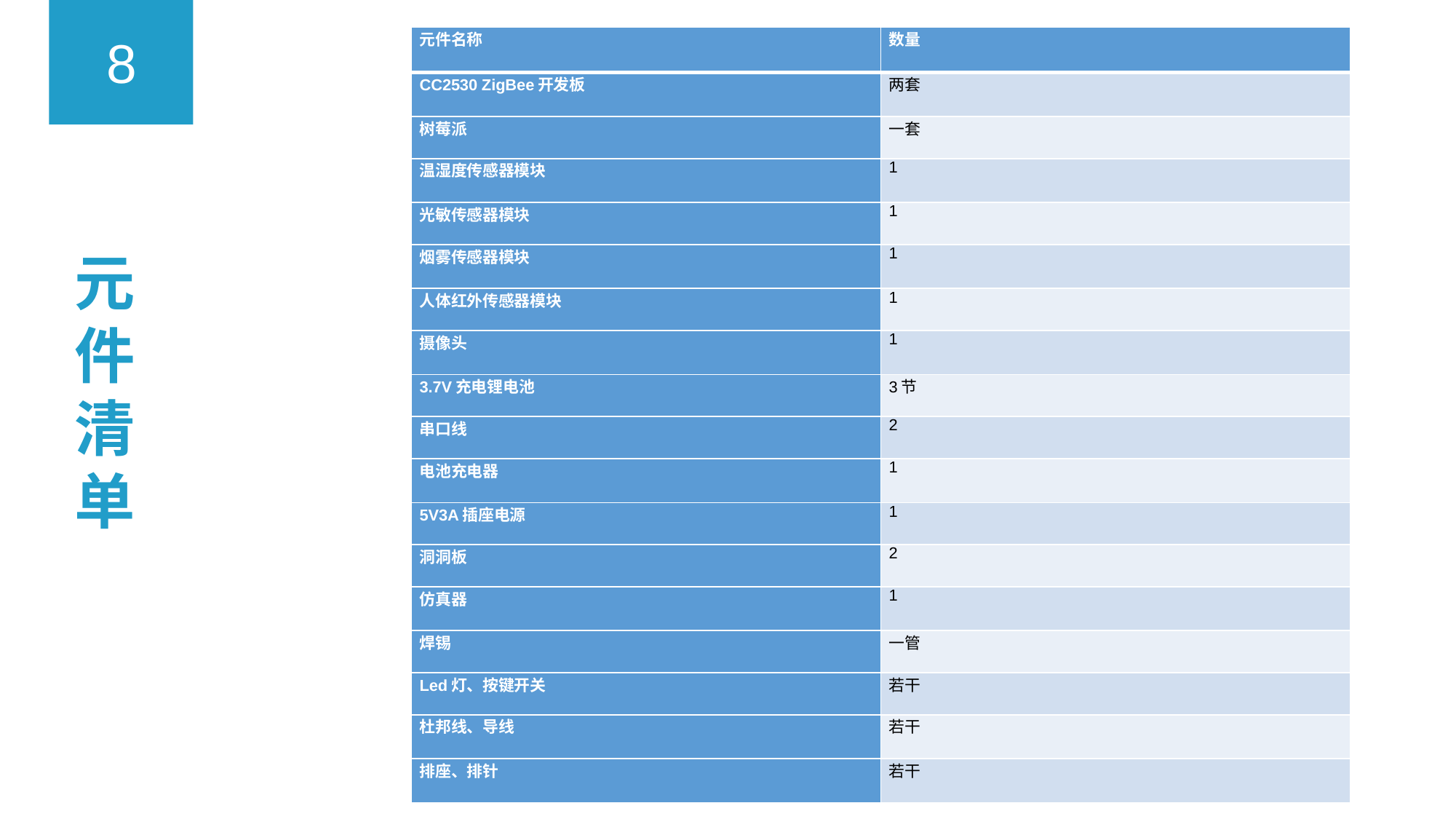

8
| 元件名称 | 数量 |
| --- | --- |
| CC2530 ZigBee开发板 | 两套 |
| 树莓派 | 一套 |
| 温湿度传感器模块 | 1 |
| 光敏传感器模块 | 1 |
| 烟雾传感器模块 | 1 |
| 人体红外传感器模块 | 1 |
| 摄像头 | 1 |
| 3.7V充电锂电池 | 3节 |
| 串口线 | 2 |
| 电池充电器 | 1 |
| 5V3A插座电源 | 1 |
| 洞洞板 | 2 |
| 仿真器 | 1 |
| 焊锡 | 一管 |
| Led灯、按键开关 | 若干 |
| 杜邦线、导线 | 若干 |
| 排座、排针 | 若干 |
元件清单